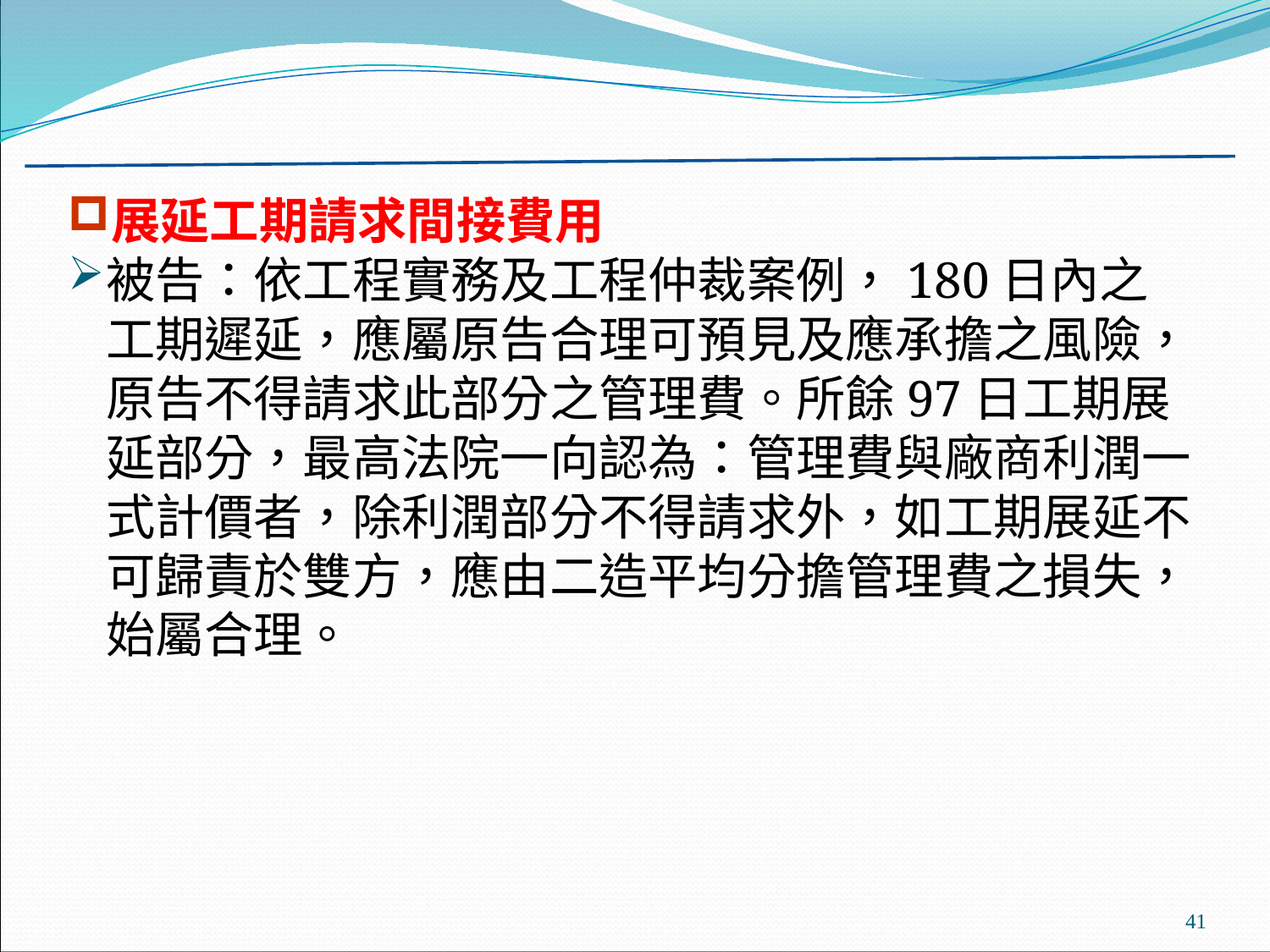

#
展延工期請求間接費用
被告：依工程實務及工程仲裁案例，180日內之工期遲延，應屬原告合理可預見及應承擔之風險，原告不得請求此部分之管理費。所餘97日工期展延部分，最高法院一向認為：管理費與廠商利潤一式計價者，除利潤部分不得請求外，如工期展延不可歸責於雙方，應由二造平均分擔管理費之損失，始屬合理。

41